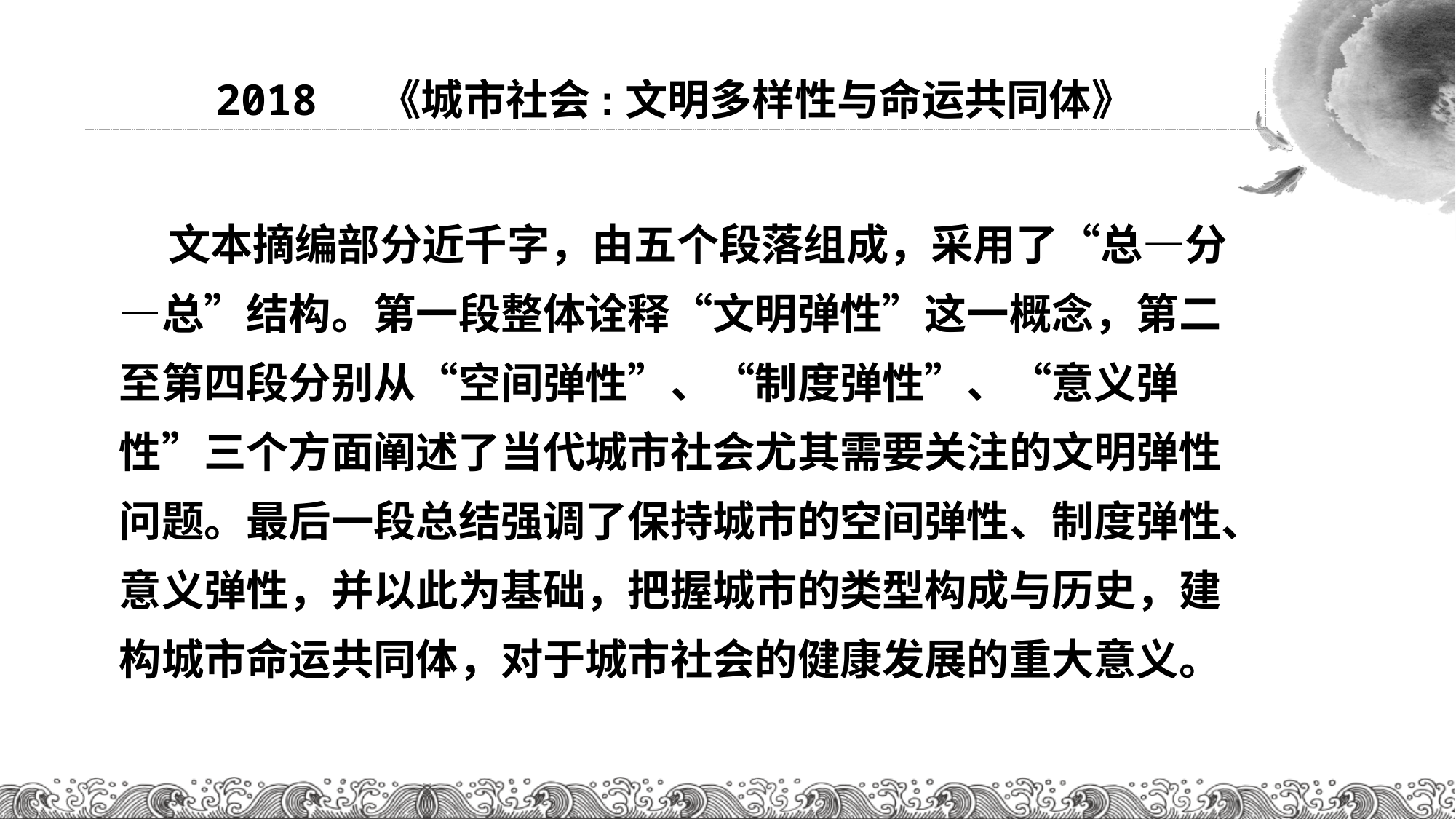

2018  《城市社会:文明多样性与命运共同体》
    文本摘编部分近千字，由五个段落组成，采用了“总—分—总”结构。第一段整体诠释“文明弹性”这一概念，第二至第四段分别从“空间弹性”、“制度弹性”、“意义弹性”三个方面阐述了当代城市社会尤其需要关注的文明弹性问题。最后一段总结强调了保持城市的空间弹性、制度弹性、意义弹性，并以此为基础，把握城市的类型构成与历史，建构城市命运共同体，对于城市社会的健康发展的重大意义。